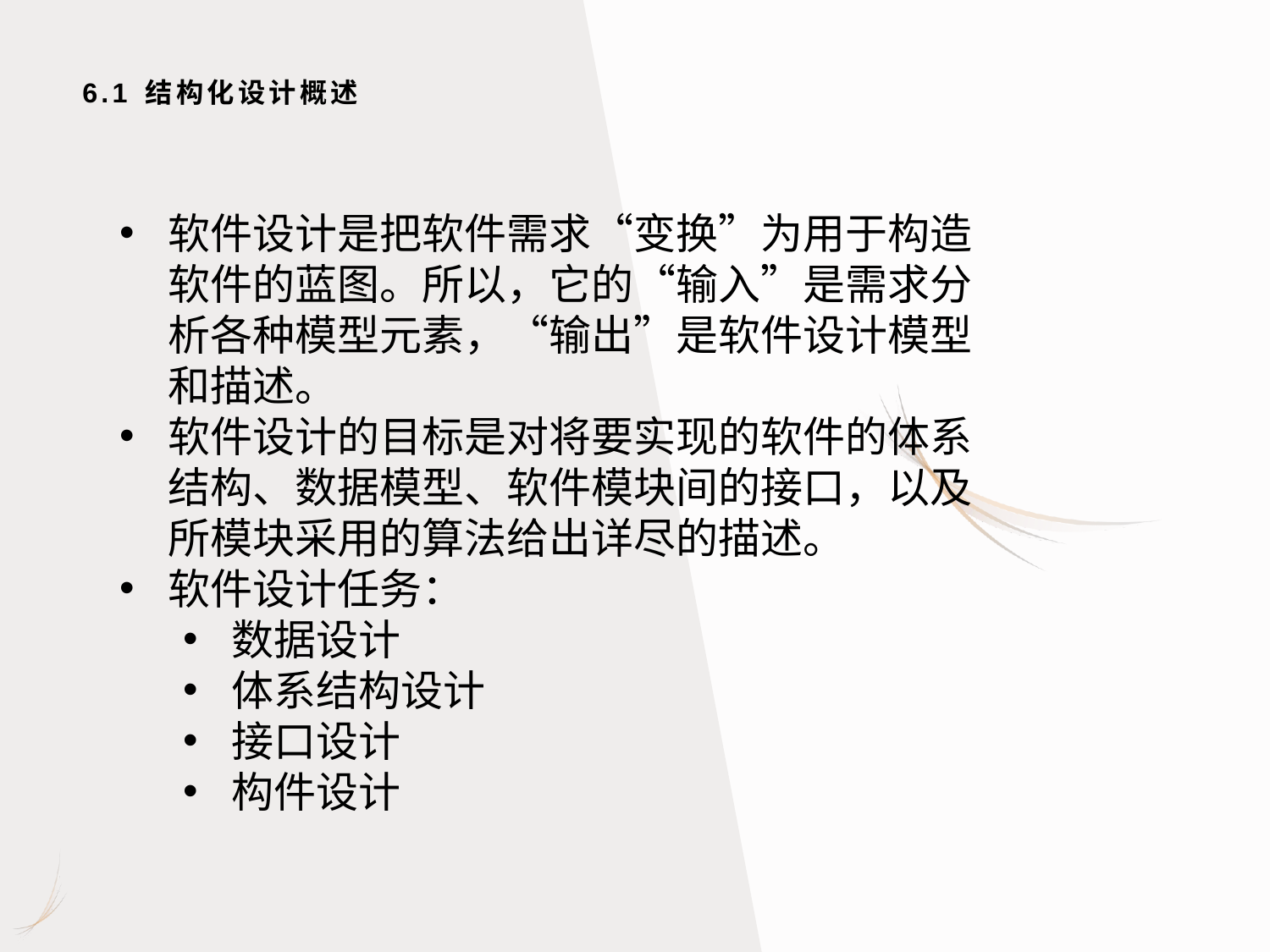

# 6.1 结构化设计概述
软件设计是把软件需求“变换”为用于构造软件的蓝图。所以，它的“输入”是需求分析各种模型元素，“输出”是软件设计模型和描述。
软件设计的目标是对将要实现的软件的体系结构、数据模型、软件模块间的接口，以及所模块采用的算法给出详尽的描述。
软件设计任务：
数据设计
体系结构设计
接口设计
构件设计